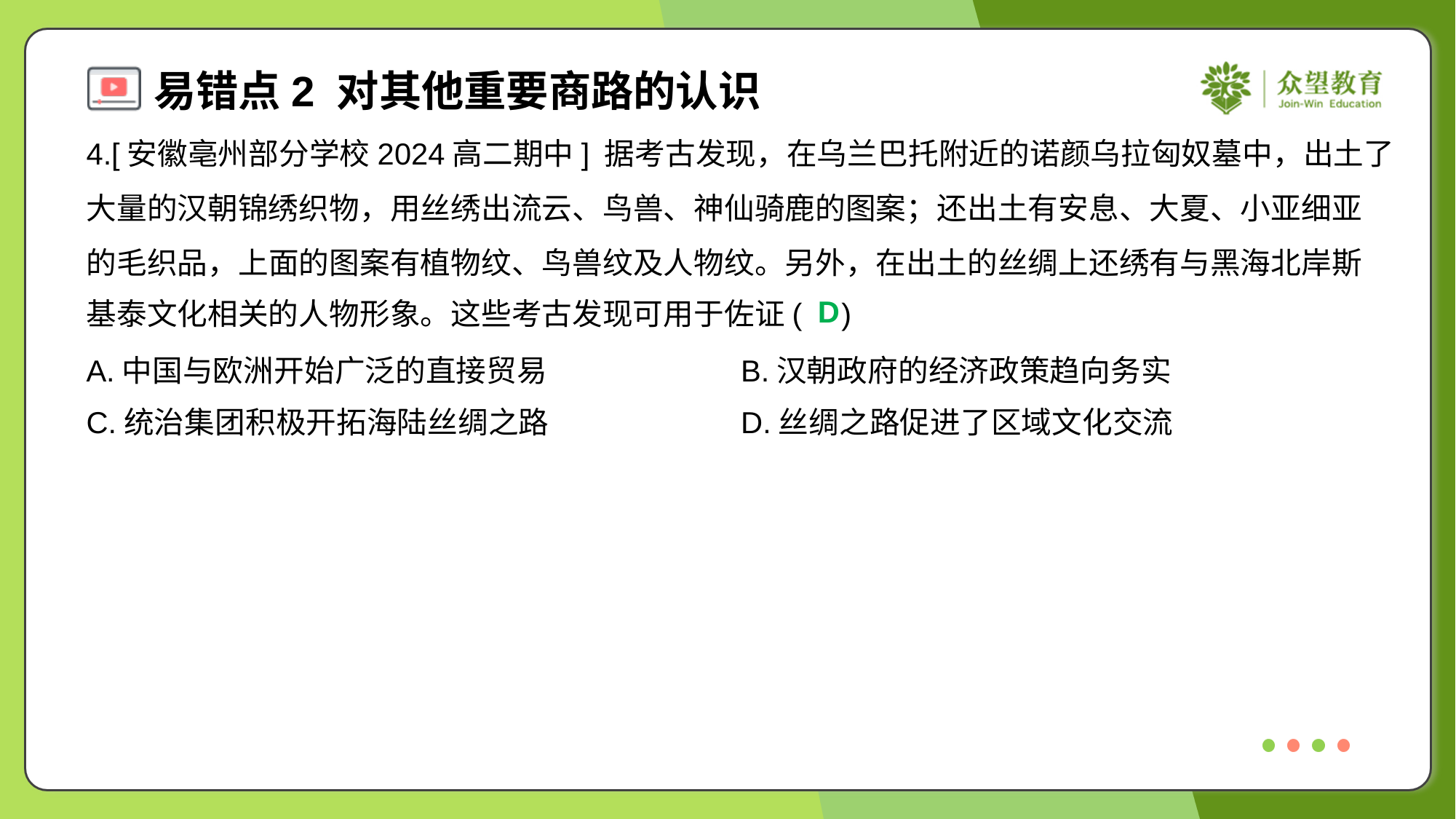

4.[安徽亳州部分学校2024高二期中] 据考古发现，在乌兰巴托附近的诺颜乌拉匈奴墓中，出土了
大量的汉朝锦绣织物，用丝绣出流云、鸟兽、神仙骑鹿的图案；还出土有安息、大夏、小亚细亚
的毛织品，上面的图案有植物纹、鸟兽纹及人物纹。另外，在出土的丝绸上还绣有与黑海北岸斯
基泰文化相关的人物形象。这些考古发现可用于佐证(     )
D
A.中国与欧洲开始广泛的直接贸易	B.汉朝政府的经济政策趋向务实
C.统治集团积极开拓海陆丝绸之路	D.丝绸之路促进了区域文化交流